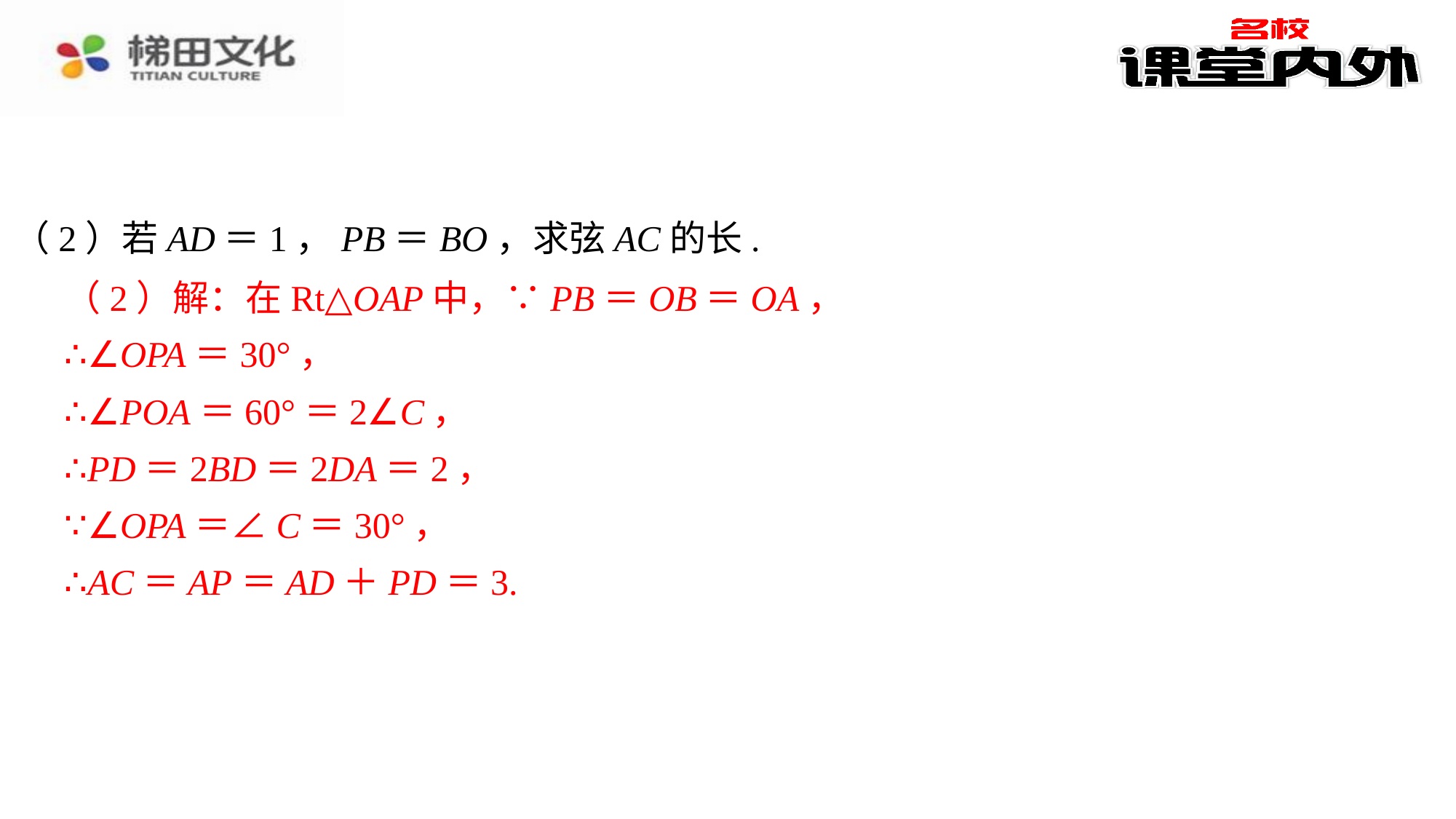

（2）若AD＝1，PB＝BO，求弦AC的长.
（2）解：在Rt△OAP中，∵PB＝OB＝OA，
（2）解：在Rt△OAP中，∵PB＝OB＝OA，⁠
∴∠OPA＝30°，⁠
∴∠POA＝60°＝2∠C，⁠
∴PD＝2BD＝2DA＝2，⁠
∵∠OPA＝∠C＝30°，⁠
∴AC＝AP＝AD＋PD＝3.⁠
∴∠OPA＝30°，
∴∠POA＝60°＝2∠C，
∴PD＝2BD＝2DA＝2，
∵∠OPA＝∠C＝30°，
∴AC＝AP＝AD＋PD＝3.